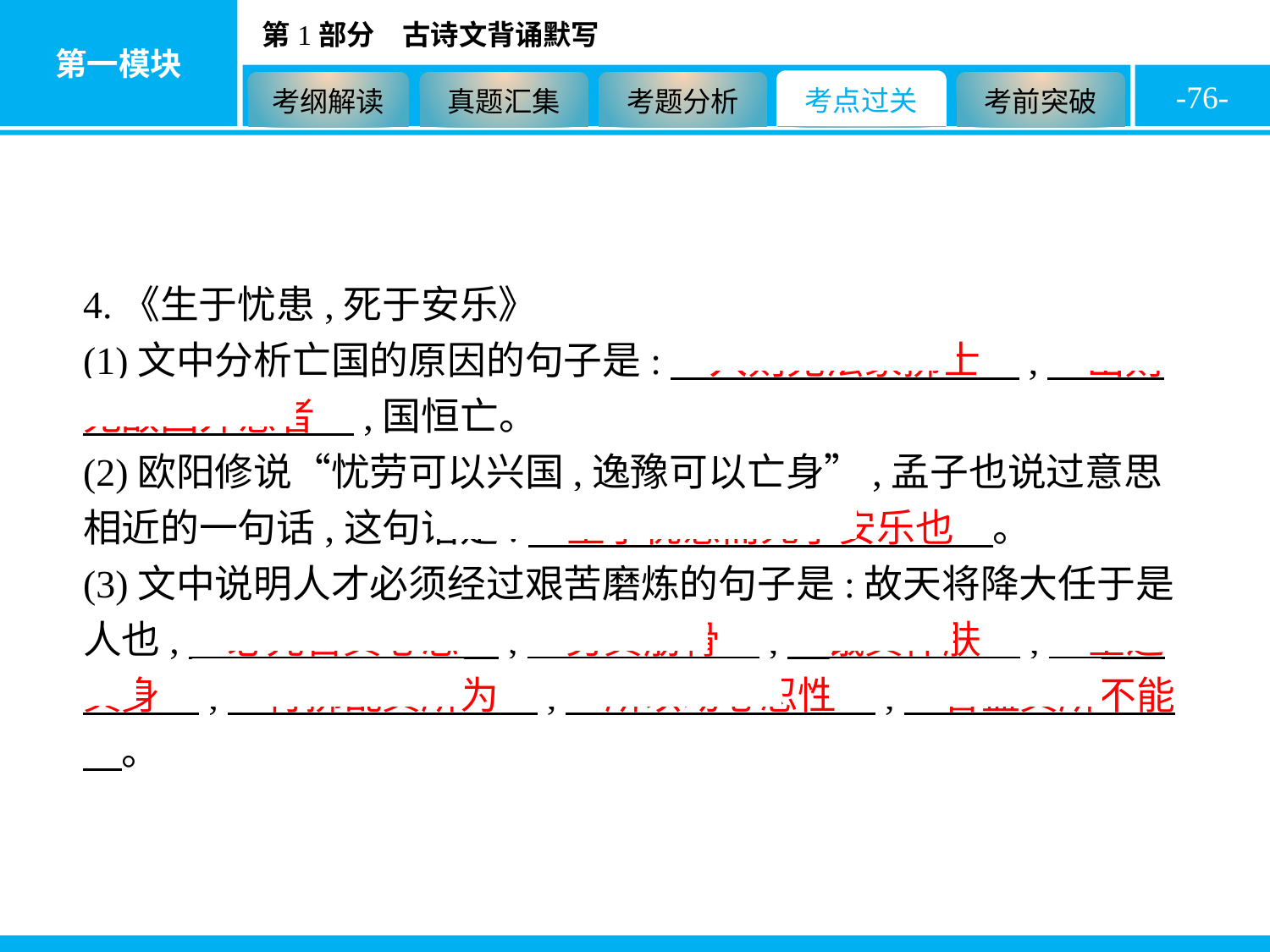

-76-
4.《生于忧患,死于安乐》
(1)文中分析亡国的原因的句子是:　入则无法家拂士　,　出则无敌国外患者　,国恒亡。
(2)欧阳修说“忧劳可以兴国,逸豫可以亡身”,孟子也说过意思相近的一句话,这句话是:　生于忧患而死于安乐也　。
(3)文中说明人才必须经过艰苦磨炼的句子是:故天将降大任于是人也,　必先苦其心志　,　劳其筋骨　,　饿其体肤　,　空乏其身　,　行拂乱其所为　,　所以动心忍性　,　曾益其所不能　。